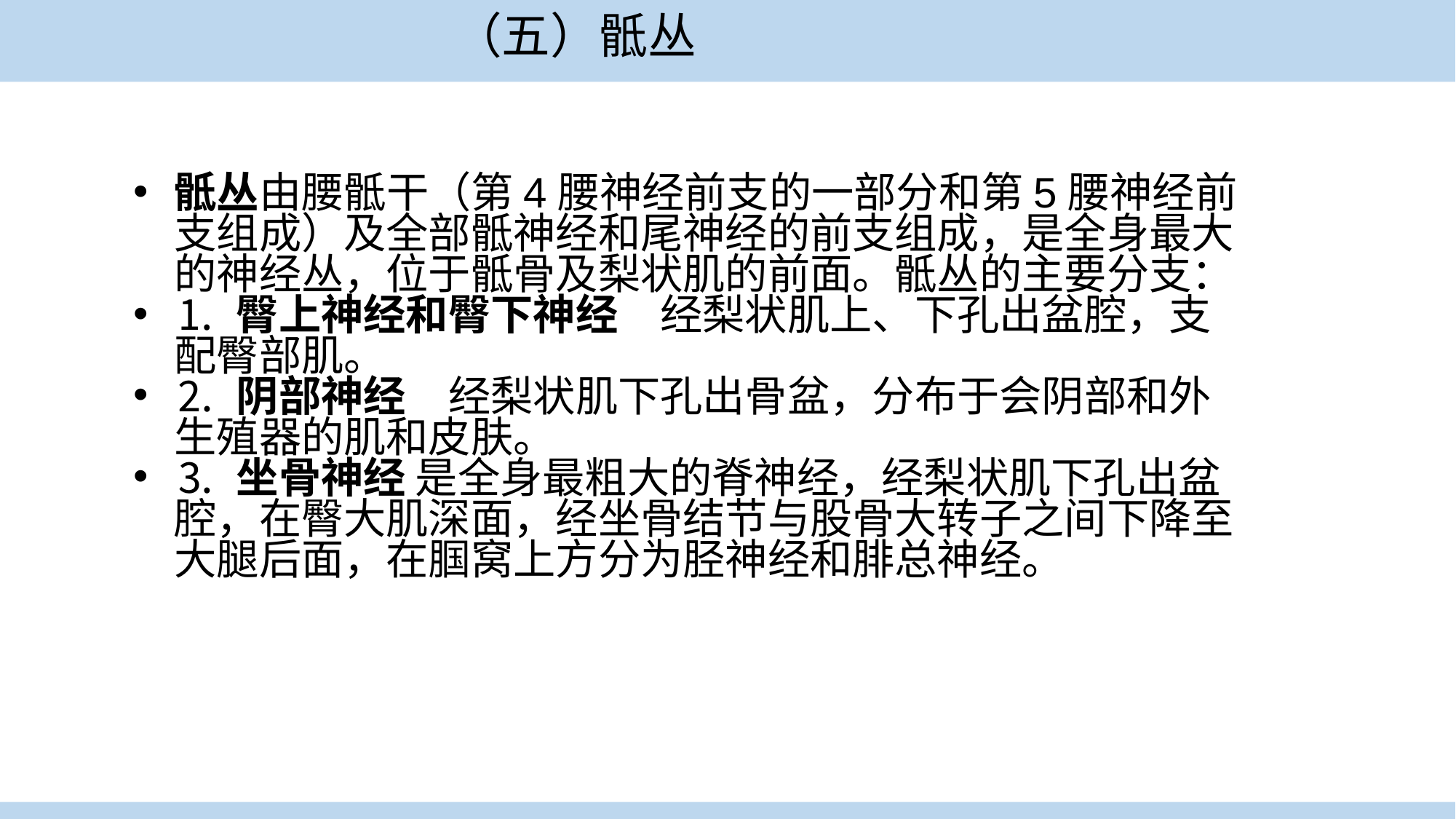

（五）骶丛
骶丛由腰骶干（第4腰神经前支的一部分和第5腰神经前支组成）及全部骶神经和尾神经的前支组成，是全身最大的神经丛，位于骶骨及梨状肌的前面。骶丛的主要分支：
⒈ 臀上神经和臀下神经　经梨状肌上、下孔出盆腔，支配臀部肌。
⒉ 阴部神经　经梨状肌下孔出骨盆，分布于会阴部和外生殖器的肌和皮肤。
⒊ 坐骨神经 是全身最粗大的脊神经，经梨状肌下孔出盆腔，在臀大肌深面，经坐骨结节与股骨大转子之间下降至大腿后面，在腘窝上方分为胫神经和腓总神经。